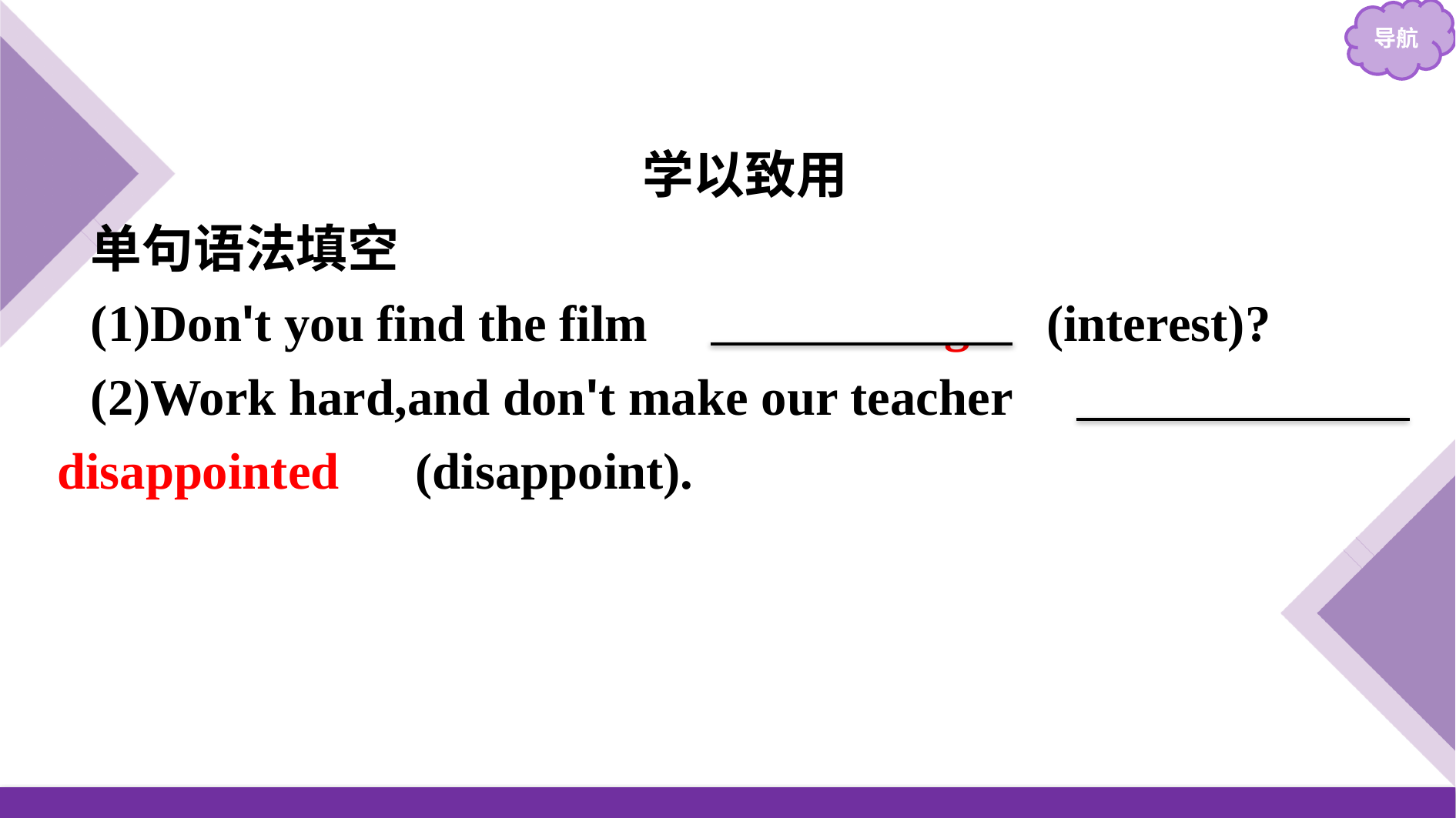

学以致用
单句语法填空
(1)Don't you find the film 　interesting　(interest)?
(2)Work hard,and don't make our teacher 　disappointed　(disappoint).